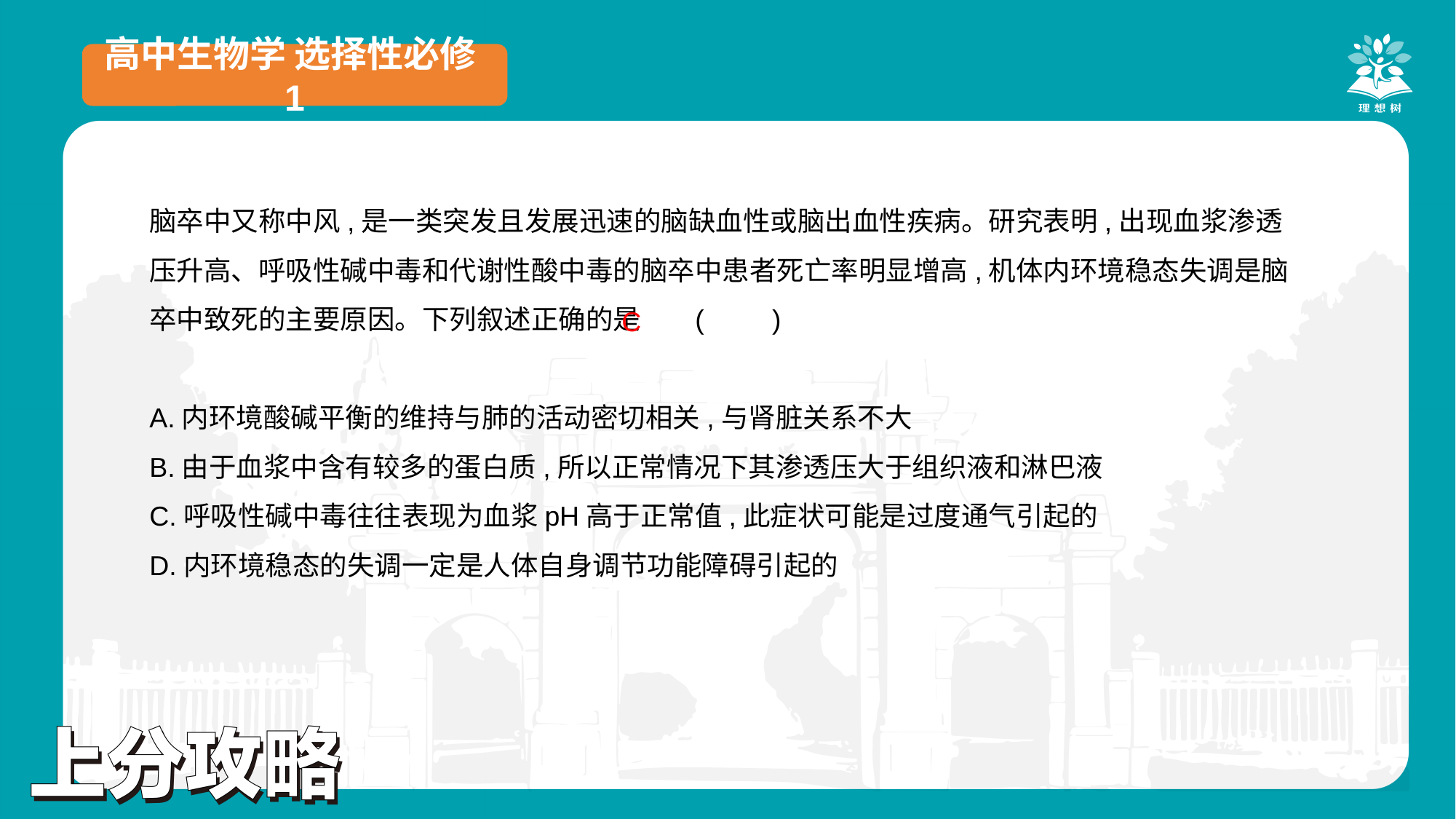

高中生物学 选择性必修1
脑卒中又称中风,是一类突发且发展迅速的脑缺血性或脑出血性疾病。研究表明,出现血浆渗透压升高、呼吸性碱中毒和代谢性酸中毒的脑卒中患者死亡率明显增高,机体内环境稳态失调是脑卒中致死的主要原因。下列叙述正确的是	(　　)

A.内环境酸碱平衡的维持与肺的活动密切相关,与肾脏关系不大
B.由于血浆中含有较多的蛋白质,所以正常情况下其渗透压大于组织液和淋巴液
C.呼吸性碱中毒往往表现为血浆pH高于正常值,此症状可能是过度通气引起的
D.内环境稳态的失调一定是人体自身调节功能障碍引起的
C